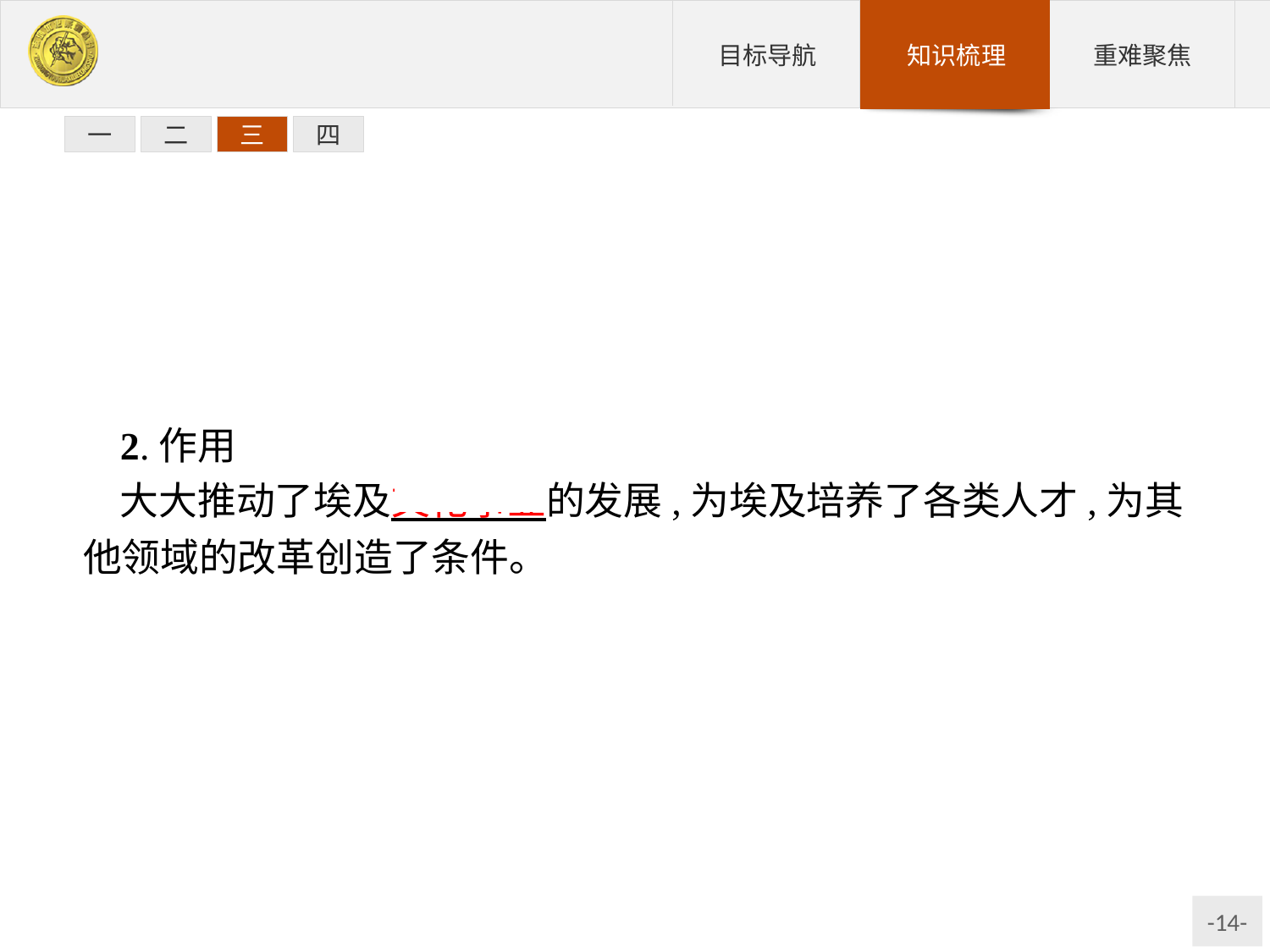

一
二
三
四
2.作用
大大推动了埃及文化事业的发展,为埃及培养了各类人才,为其他领域的改革创造了条件。